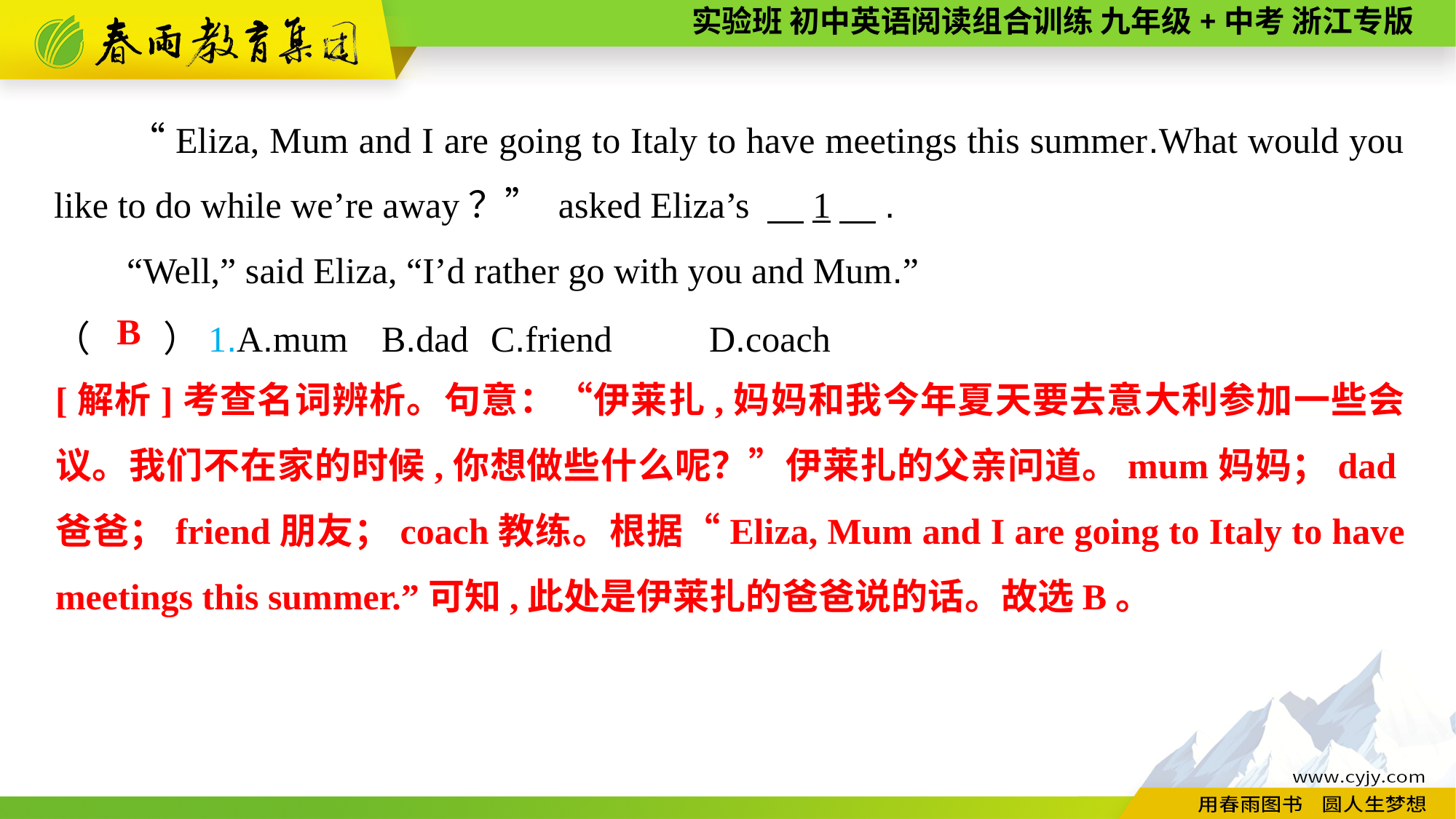

“Eliza, Mum and I are going to Italy to have meetings this summer.What would you like to do while we’re away？” asked Eliza’s 　1　.
“Well,” said Eliza, “I’d rather go with you and Mum.”
（　　）1.A.mum	B.dad	C.friend	D.coach
B
[解析]考查名词辨析。句意：“伊莱扎,妈妈和我今年夏天要去意大利参加一些会议。我们不在家的时候,你想做些什么呢？”伊莱扎的父亲问道。mum妈妈；dad爸爸；friend朋友；coach教练。根据“Eliza, Mum and I are going to Italy to have meetings this summer.”可知,此处是伊莱扎的爸爸说的话。故选B。